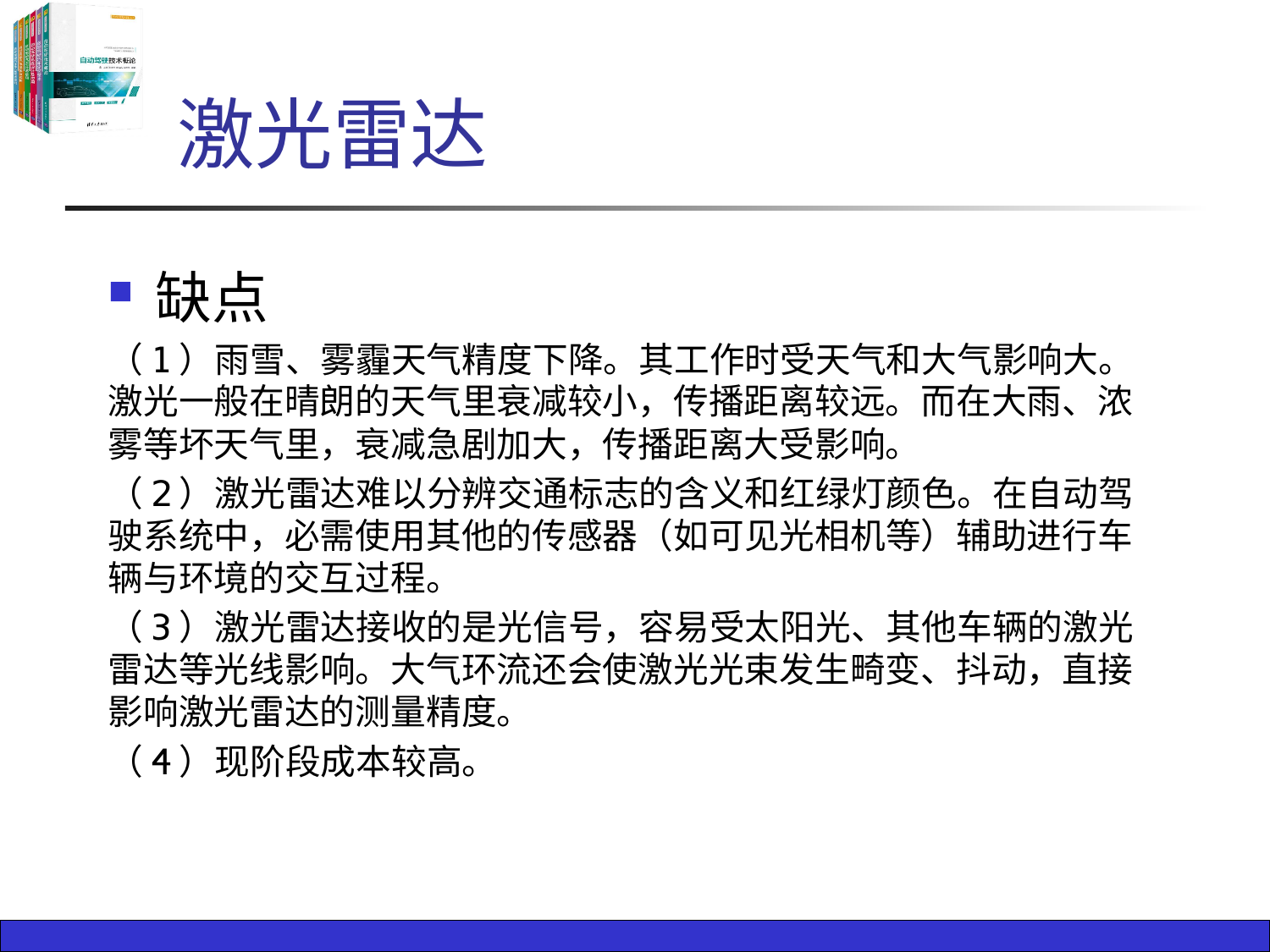

# 激光雷达
缺点
（1）雨雪、雾霾天气精度下降。其工作时受天气和大气影响大。激光一般在晴朗的天气里衰减较小，传播距离较远。而在大雨、浓雾等坏天气里，衰减急剧加大，传播距离大受影响。
（2）激光雷达难以分辨交通标志的含义和红绿灯颜色。在自动驾驶系统中，必需使用其他的传感器（如可见光相机等）辅助进行车辆与环境的交互过程。
（3）激光雷达接收的是光信号，容易受太阳光、其他车辆的激光雷达等光线影响。大气环流还会使激光光束发生畸变、抖动，直接影响激光雷达的测量精度。
（4）现阶段成本较高。